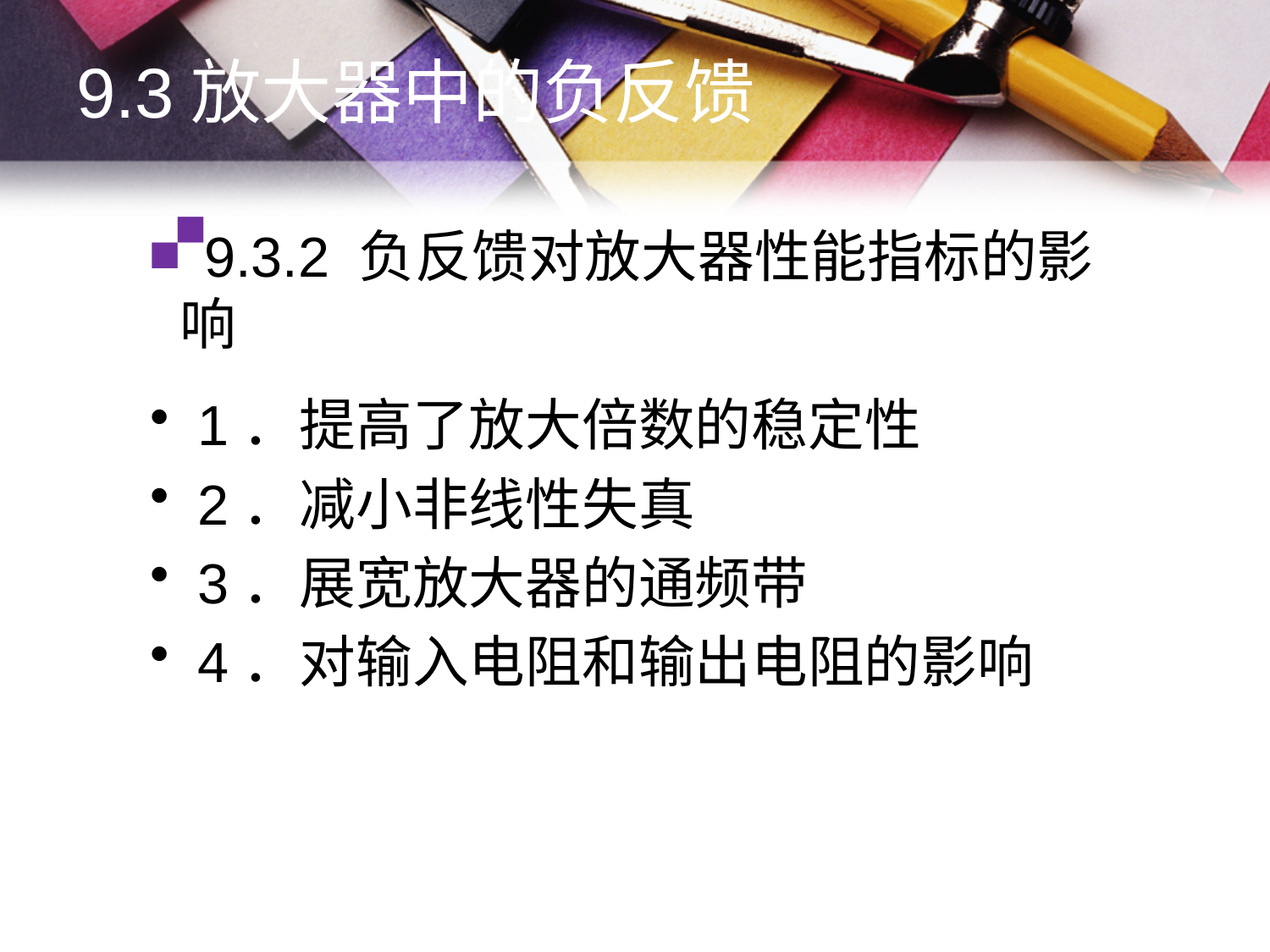

9.3放大器中的负反馈

# 9.3.2 负反馈对放大器性能指标的影响
1．提高了放大倍数的稳定性
2．减小非线性失真
3．展宽放大器的通频带
4．对输入电阻和输出电阻的影响